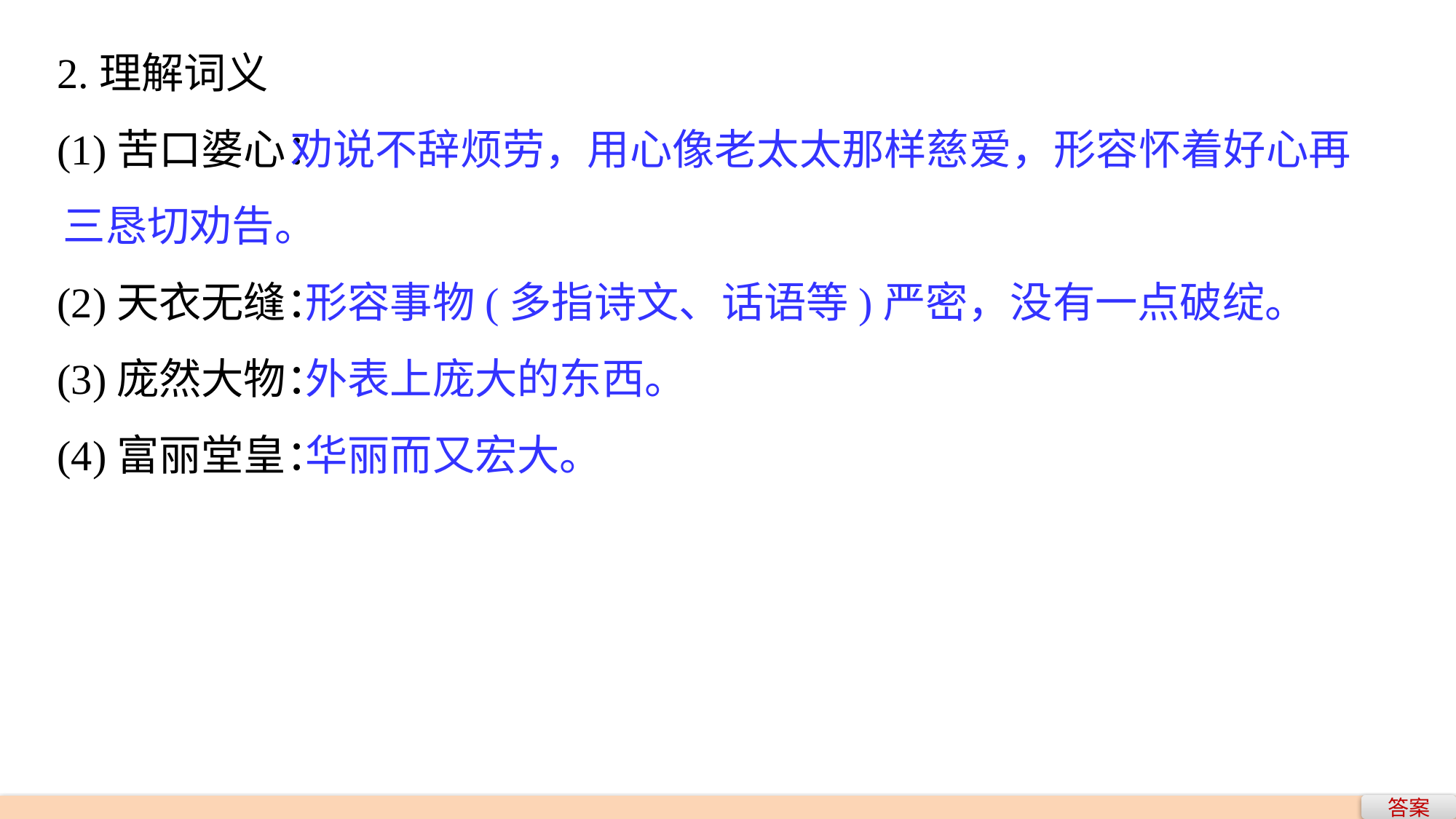

2.理解词义
(1)苦口婆心：

(2)天衣无缝：
(3)庞然大物：
(4)富丽堂皇：
                       劝说不辞烦劳，用心像老太太那样慈爱，形容怀着好心再三恳切劝告。
形容事物(多指诗文、话语等)严密，没有一点破绽。
外表上庞大的东西。
华丽而又宏大。
答案